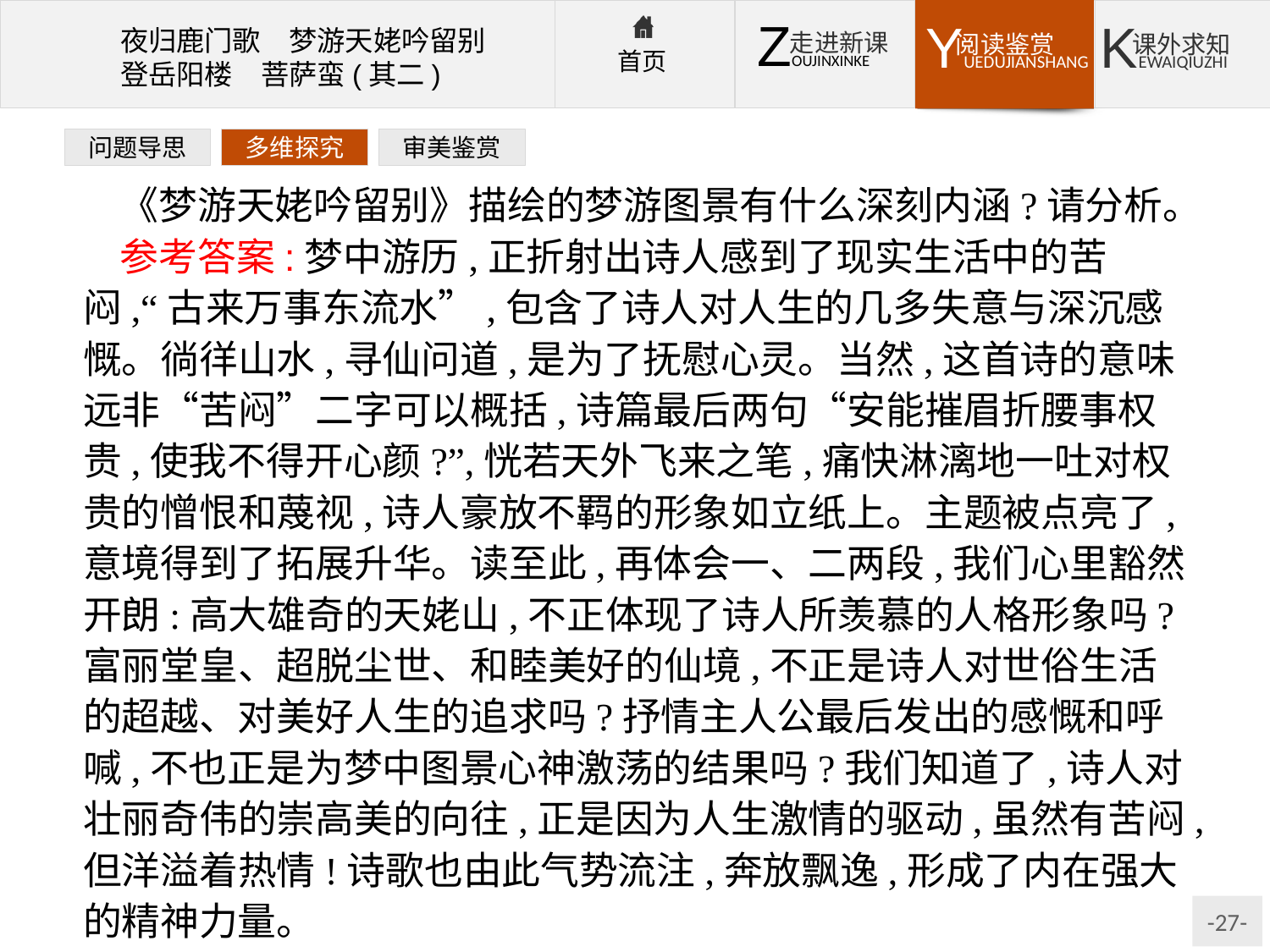

问题导思
多维探究
审美鉴赏
《梦游天姥吟留别》描绘的梦游图景有什么深刻内涵?请分析。
参考答案:梦中游历,正折射出诗人感到了现实生活中的苦闷,“古来万事东流水”,包含了诗人对人生的几多失意与深沉感慨。徜徉山水,寻仙问道,是为了抚慰心灵。当然,这首诗的意味远非“苦闷”二字可以概括,诗篇最后两句“安能摧眉折腰事权贵,使我不得开心颜?”,恍若天外飞来之笔,痛快淋漓地一吐对权贵的憎恨和蔑视,诗人豪放不羁的形象如立纸上。主题被点亮了,意境得到了拓展升华。读至此,再体会一、二两段,我们心里豁然开朗:高大雄奇的天姥山,不正体现了诗人所羡慕的人格形象吗?富丽堂皇、超脱尘世、和睦美好的仙境,不正是诗人对世俗生活的超越、对美好人生的追求吗?抒情主人公最后发出的感慨和呼喊,不也正是为梦中图景心神激荡的结果吗?我们知道了,诗人对壮丽奇伟的崇高美的向往,正是因为人生激情的驱动,虽然有苦闷,但洋溢着热情!诗歌也由此气势流注,奔放飘逸,形成了内在强大的精神力量。